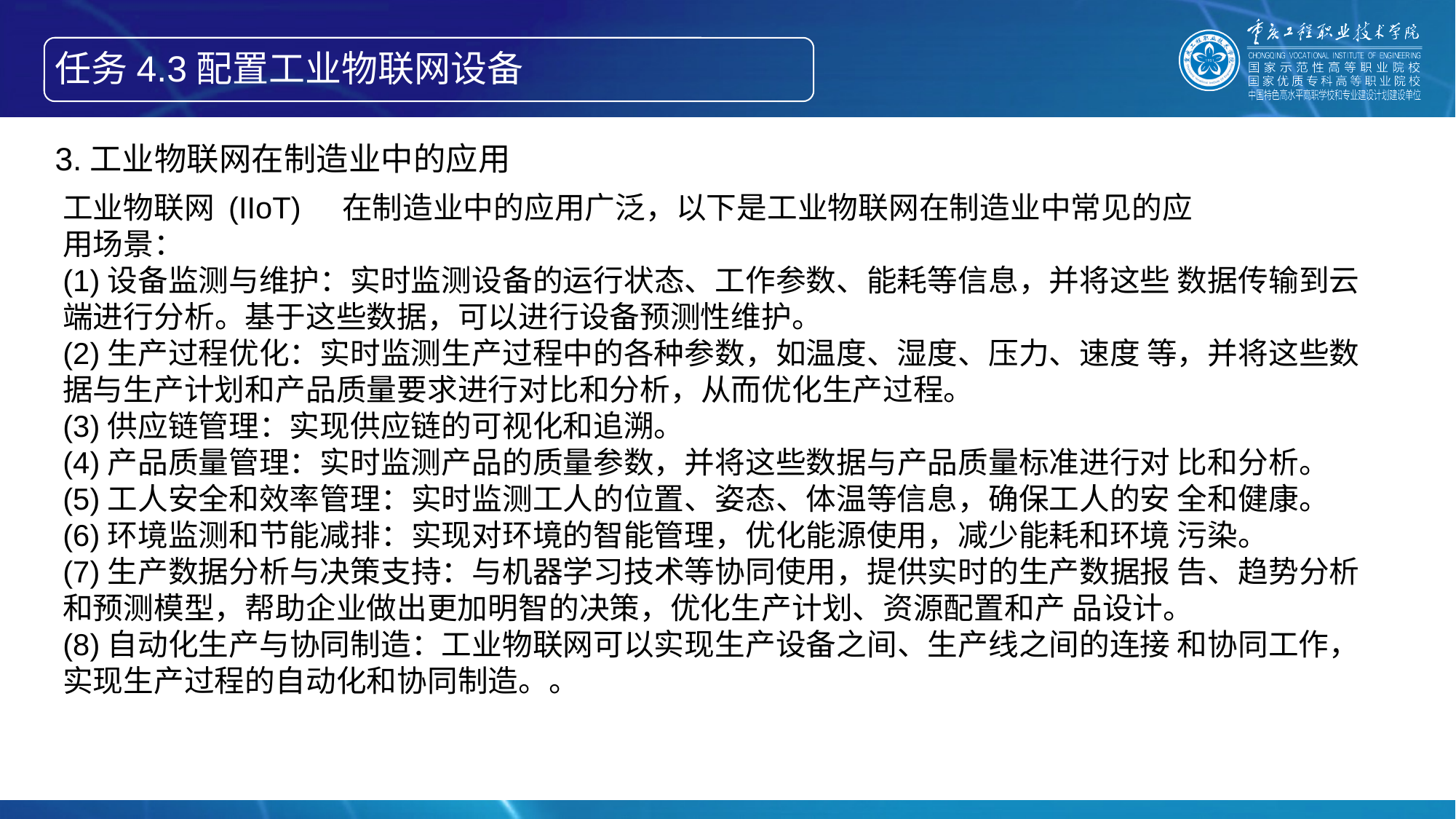

任务4.3配置工业物联网设备

智能产线绘制信息物理系统的构成
3.工业物联网在制造业中的应用
工业物联网 (IIoT)    在制造业中的应用广泛，以下是工业物联网在制造业中常见的应
用场景：
(1)设备监测与维护：实时监测设备的运行状态、工作参数、能耗等信息，并将这些 数据传输到云端进行分析。基于这些数据，可以进行设备预测性维护。
(2)生产过程优化：实时监测生产过程中的各种参数，如温度、湿度、压力、速度 等，并将这些数据与生产计划和产品质量要求进行对比和分析，从而优化生产过程。
(3)供应链管理：实现供应链的可视化和追溯。
(4)产品质量管理：实时监测产品的质量参数，并将这些数据与产品质量标准进行对 比和分析。
(5)工人安全和效率管理：实时监测工人的位置、姿态、体温等信息，确保工人的安 全和健康。
(6)环境监测和节能减排：实现对环境的智能管理，优化能源使用，减少能耗和环境 污染。
(7)生产数据分析与决策支持：与机器学习技术等协同使用，提供实时的生产数据报 告、趋势分析和预测模型，帮助企业做出更加明智的决策，优化生产计划、资源配置和产 品设计。
(8)自动化生产与协同制造：工业物联网可以实现生产设备之间、生产线之间的连接 和协同工作，实现生产过程的自动化和协同制造。。